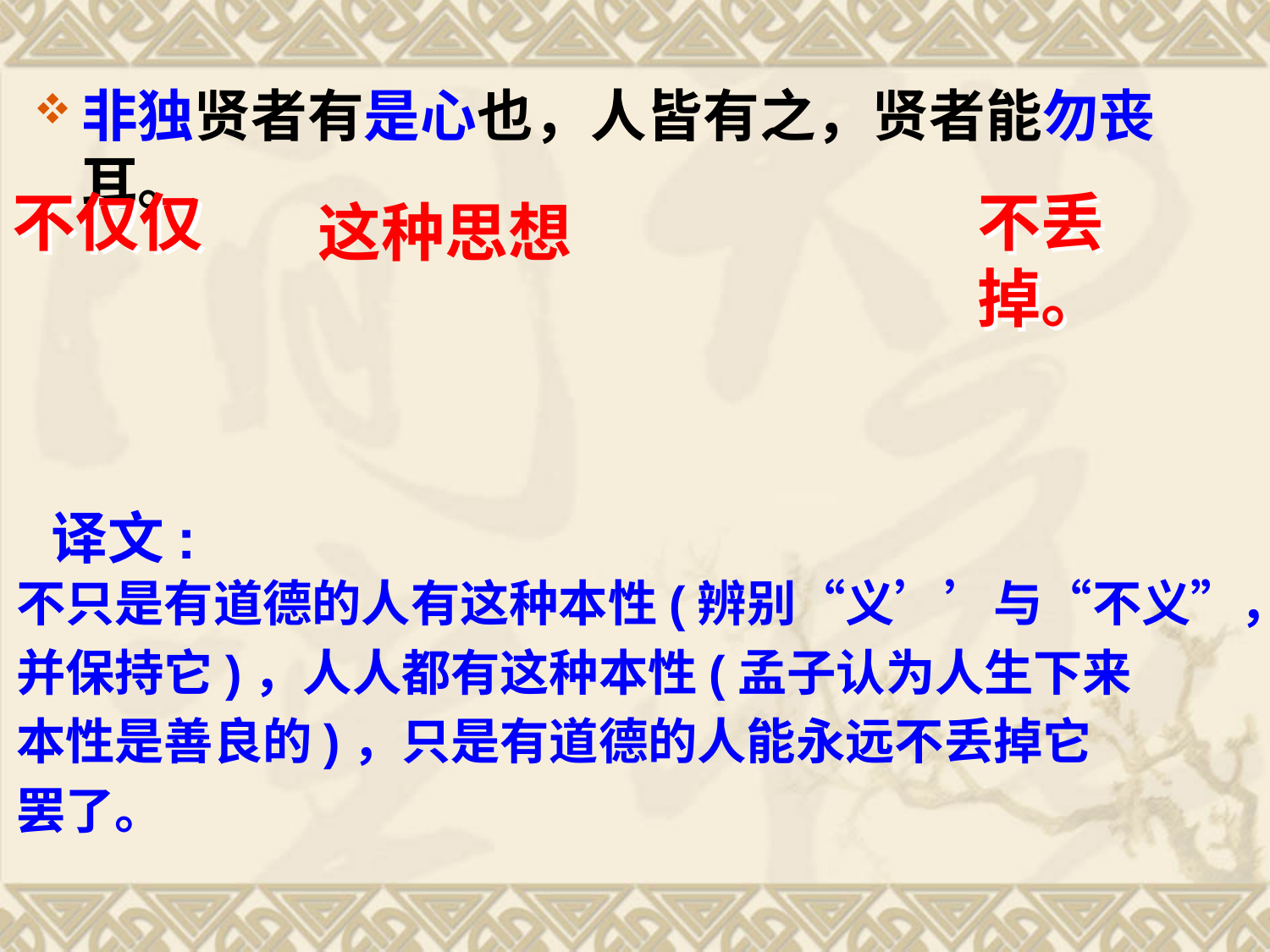

非独贤者有是心也，人皆有之，贤者能勿丧耳。
不仅仅
不丢掉。
这种思想
译文:
不只是有道德的人有这种本性(辨别“义’’与“不义”，
并保持它)，人人都有这种本性(孟子认为人生下来
本性是善良的)，只是有道德的人能永远不丢掉它
罢了。